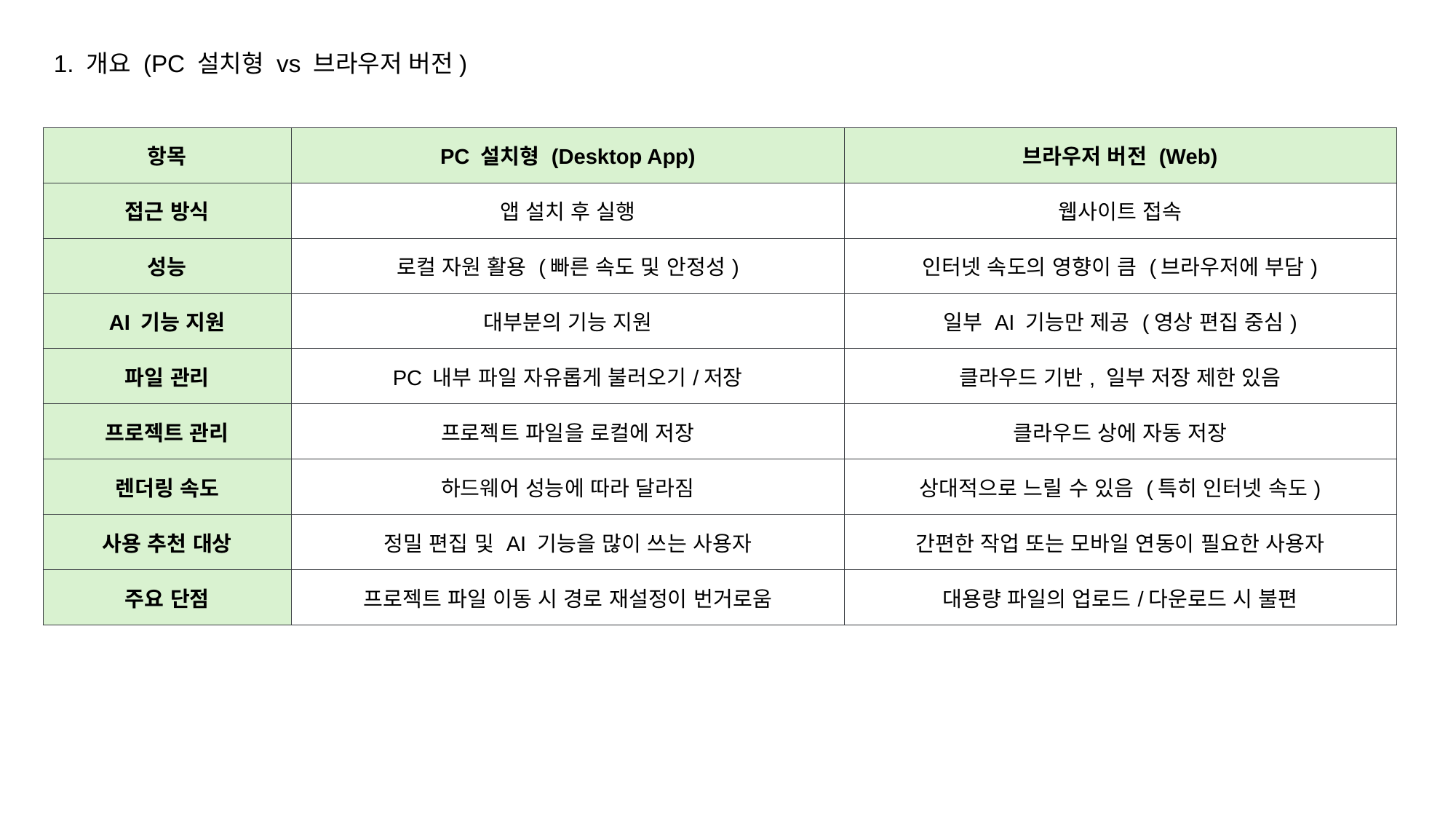

1. 개요 (PC 설치형 vs 브라우저 버전)

| 항목 | PC 설치형 (Desktop App) | 브라우저 버전 (Web) |
| --- | --- | --- |
| 접근 방식 | 앱 설치 후 실행 | 웹사이트 접속 |
| 성능 | 로컬 자원 활용 (빠른 속도 및 안정성) | 인터넷 속도의 영향이 큼 (브라우저에 부담) |
| AI 기능 지원 | 대부분의 기능 지원 | 일부 AI 기능만 제공 (영상 편집 중심) |
| 파일 관리 | PC 내부 파일 자유롭게 불러오기/저장 | 클라우드 기반, 일부 저장 제한 있음 |
| 프로젝트 관리 | 프로젝트 파일을 로컬에 저장 | 클라우드 상에 자동 저장 |
| 렌더링 속도 | 하드웨어 성능에 따라 달라짐 | 상대적으로 느릴 수 있음 (특히 인터넷 속도) |
| 사용 추천 대상 | 정밀 편집 및 AI 기능을 많이 쓰는 사용자 | 간편한 작업 또는 모바일 연동이 필요한 사용자 |
| 주요 단점 | 프로젝트 파일 이동 시 경로 재설정이 번거로움 | 대용량 파일의 업로드/다운로드 시 불편 |